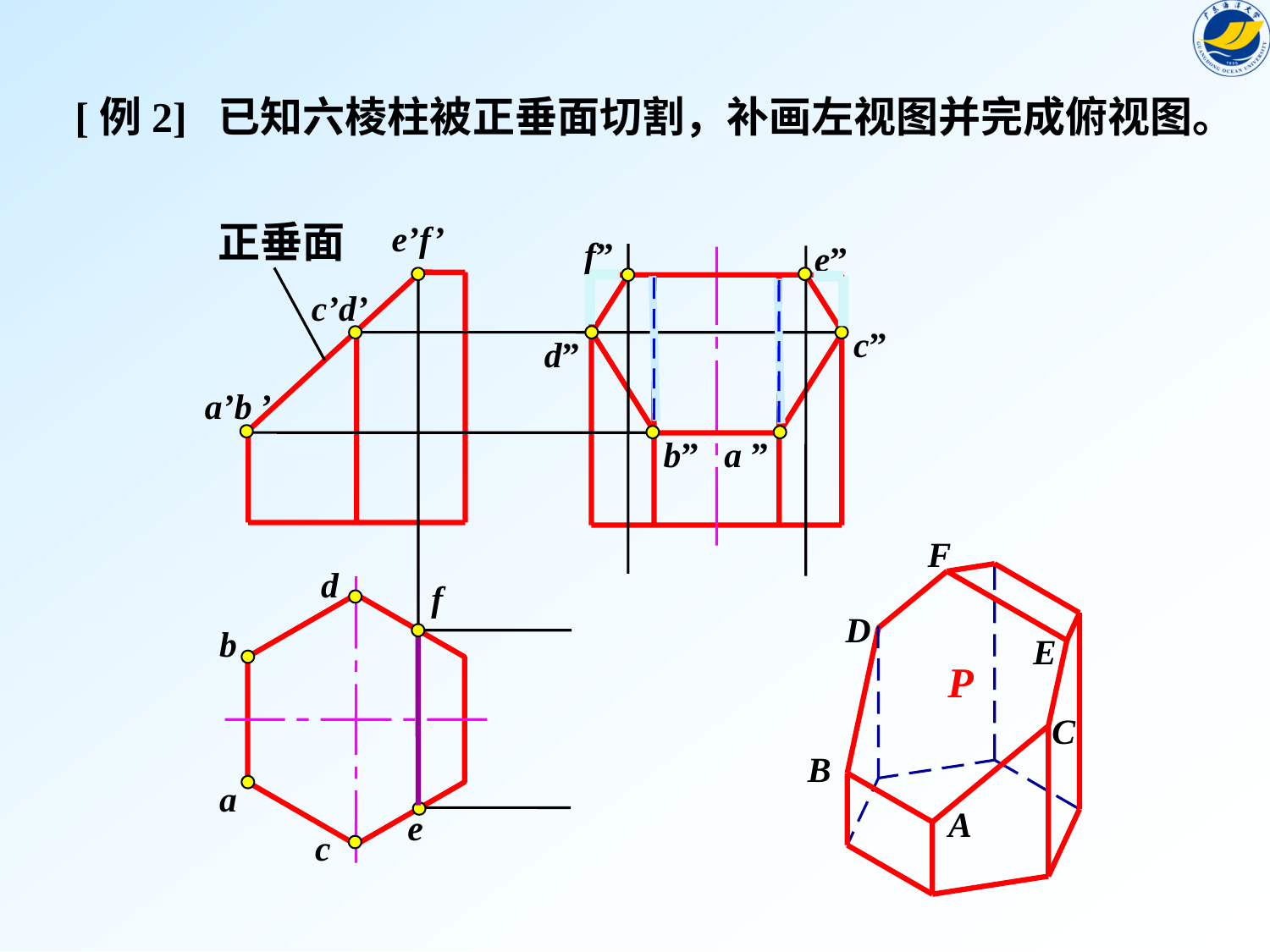

[例2]  已知六棱柱被正垂面切割，补画左视图并完成俯视图。

正垂面

e’f’
f”

e”

c’d’
c”

d”

a’b ’

b”
a ”

F

D

E

P

C

B

A

d

f

b

a

e

c